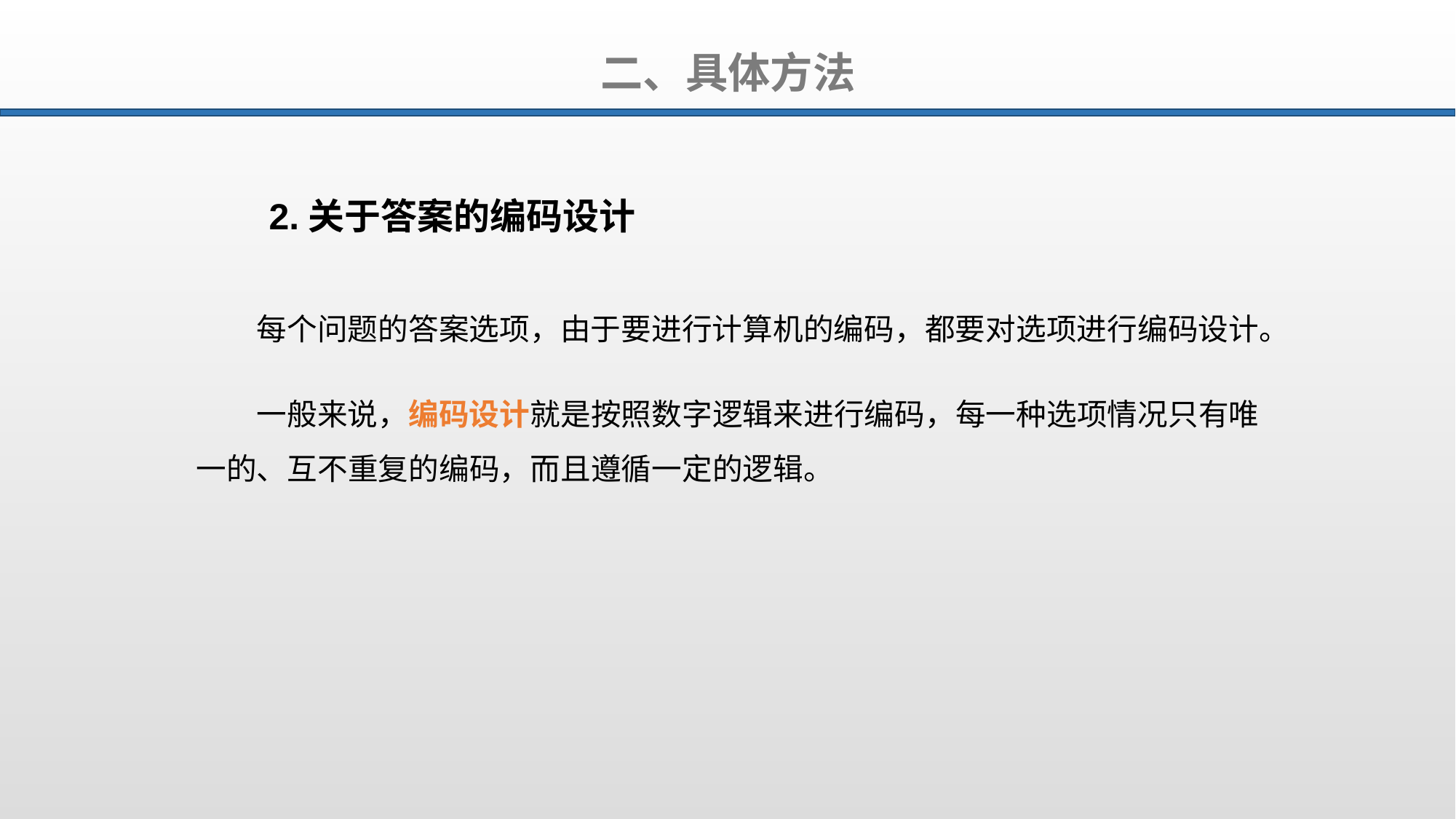

二、具体方法

2.关于答案的编码设计
每个问题的答案选项，由于要进行计算机的编码，都要对选项进行编码设计。
一般来说，编码设计就是按照数字逻辑来进行编码，每一种选项情况只有唯一的、互不重复的编码，而且遵循一定的逻辑。